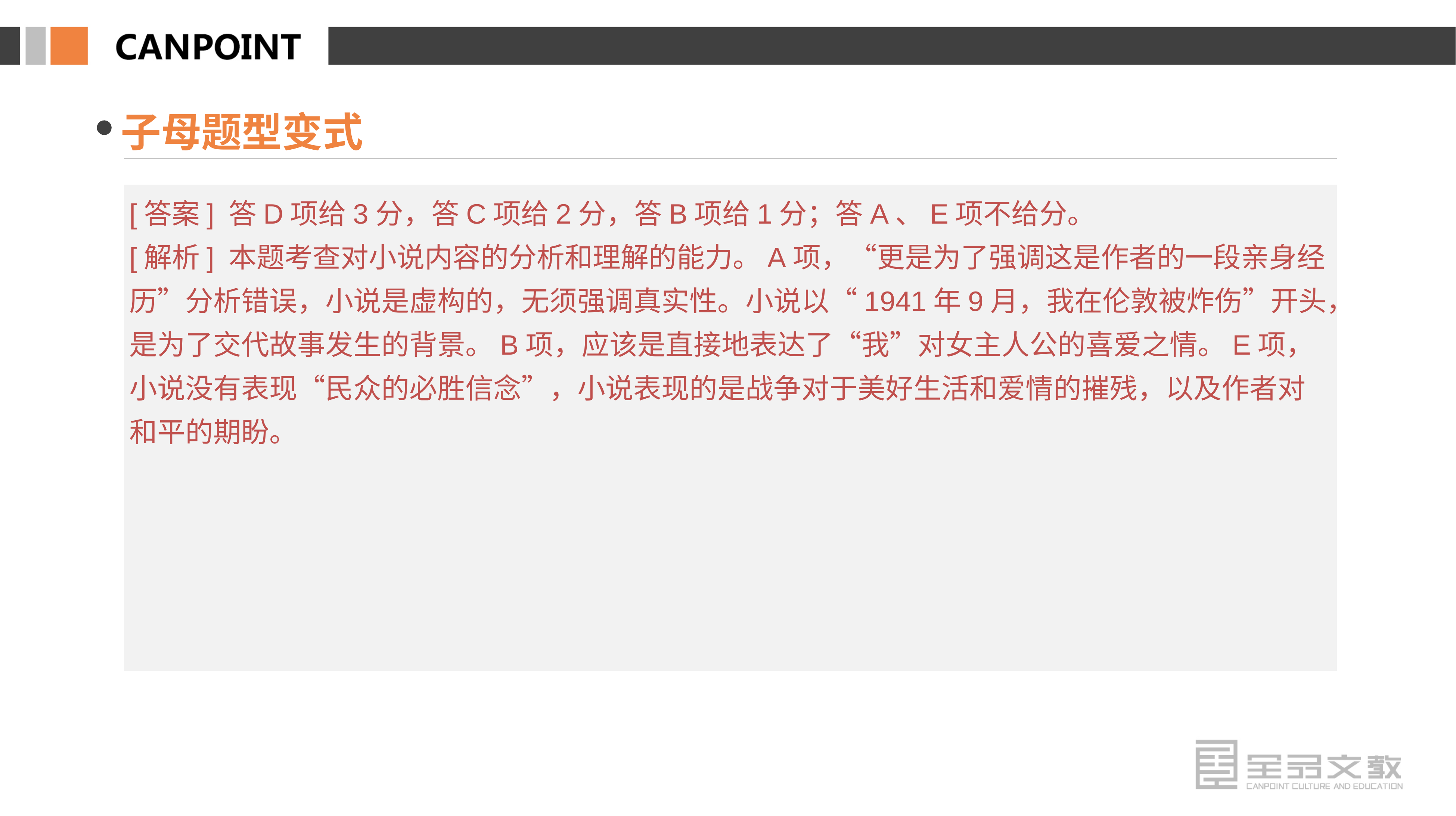

子母题型变式

[答案] 答D项给3分，答C项给2分，答B项给1分；答A、E项不给分。
[解析] 本题考查对小说内容的分析和理解的能力。A项，“更是为了强调这是作者的一段亲身经历”分析错误，小说是虚构的，无须强调真实性。小说以“1941年9月，我在伦敦被炸伤”开头，是为了交代故事发生的背景。B项，应该是直接地表达了“我”对女主人公的喜爱之情。E项，小说没有表现“民众的必胜信念”，小说表现的是战争对于美好生活和爱情的摧残，以及作者对和平的期盼。